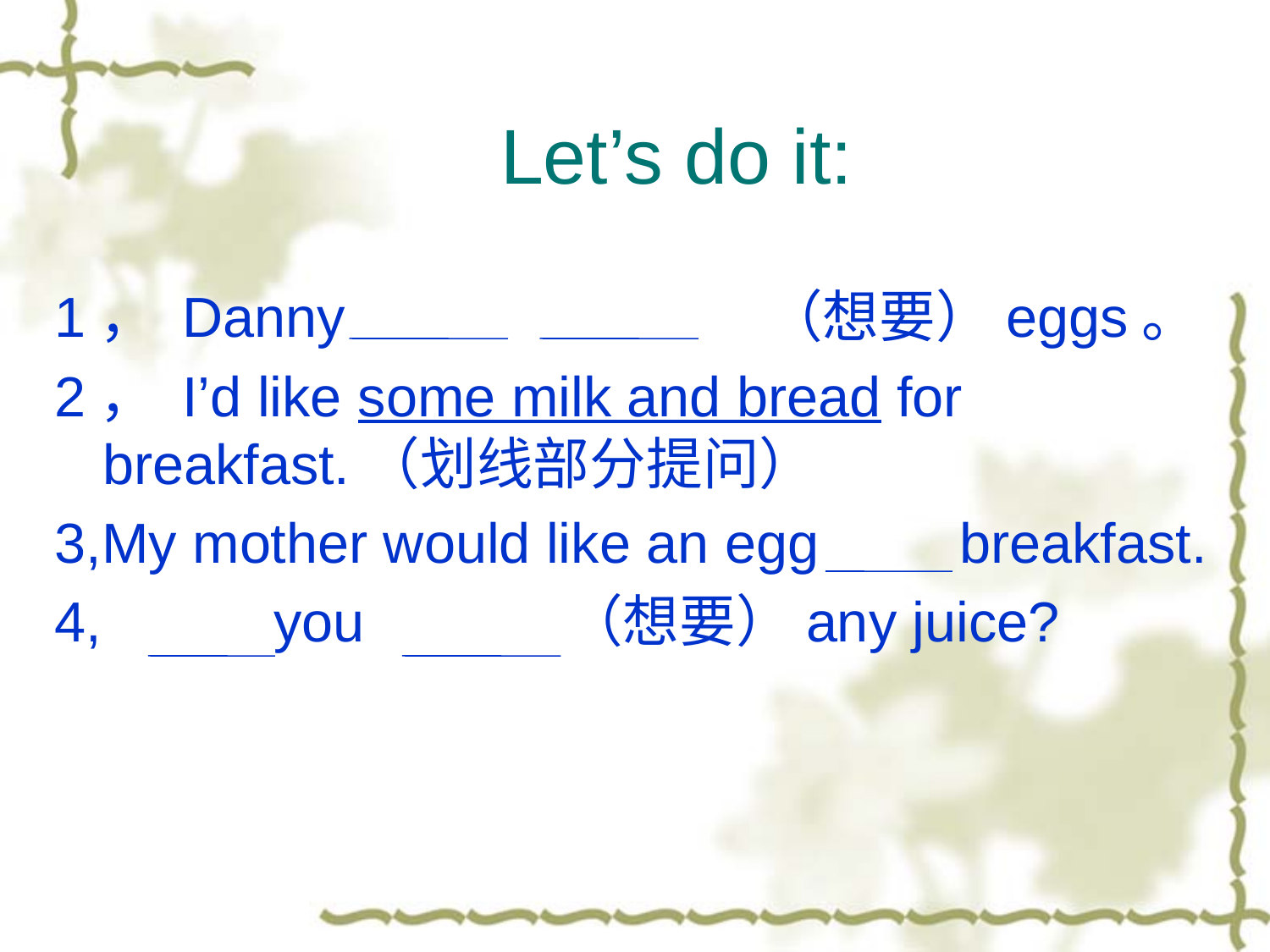

# Let’s do it:
1， Danny                          （想要）eggs。
2， I’d like some milk and bread for breakfast.（划线部分提问）
3,My mother would like an egg         breakfast.
4,           you            （想要）any juice?